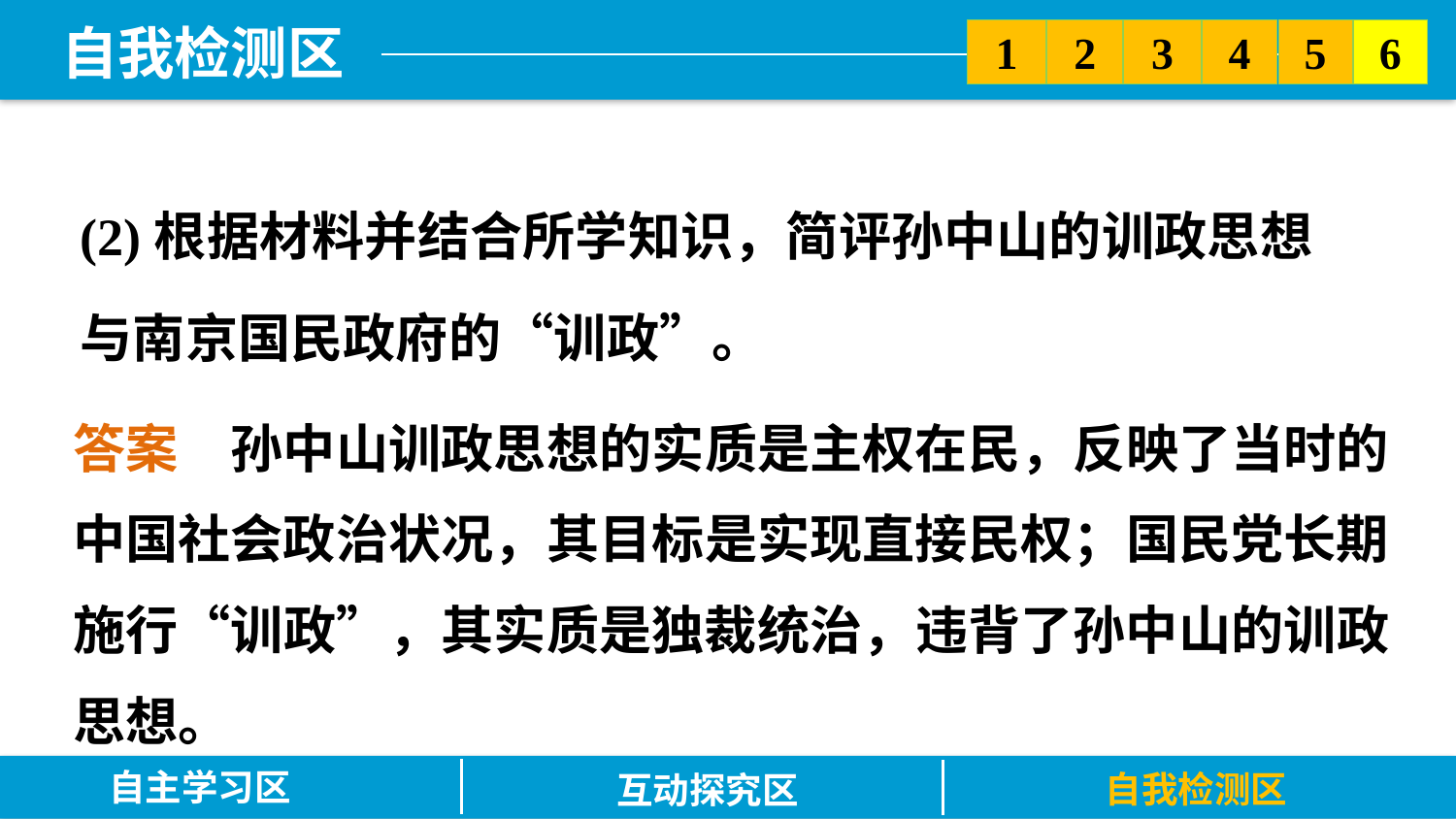

5
6
2
3
1
4
(2)根据材料并结合所学知识，简评孙中山的训政思想与南京国民政府的“训政”。
答案　孙中山训政思想的实质是主权在民，反映了当时的中国社会政治状况，其目标是实现直接民权；国民党长期施行“训政”，其实质是独裁统治，违背了孙中山的训政思想。
自主学习区
自我检测区
互动探究区